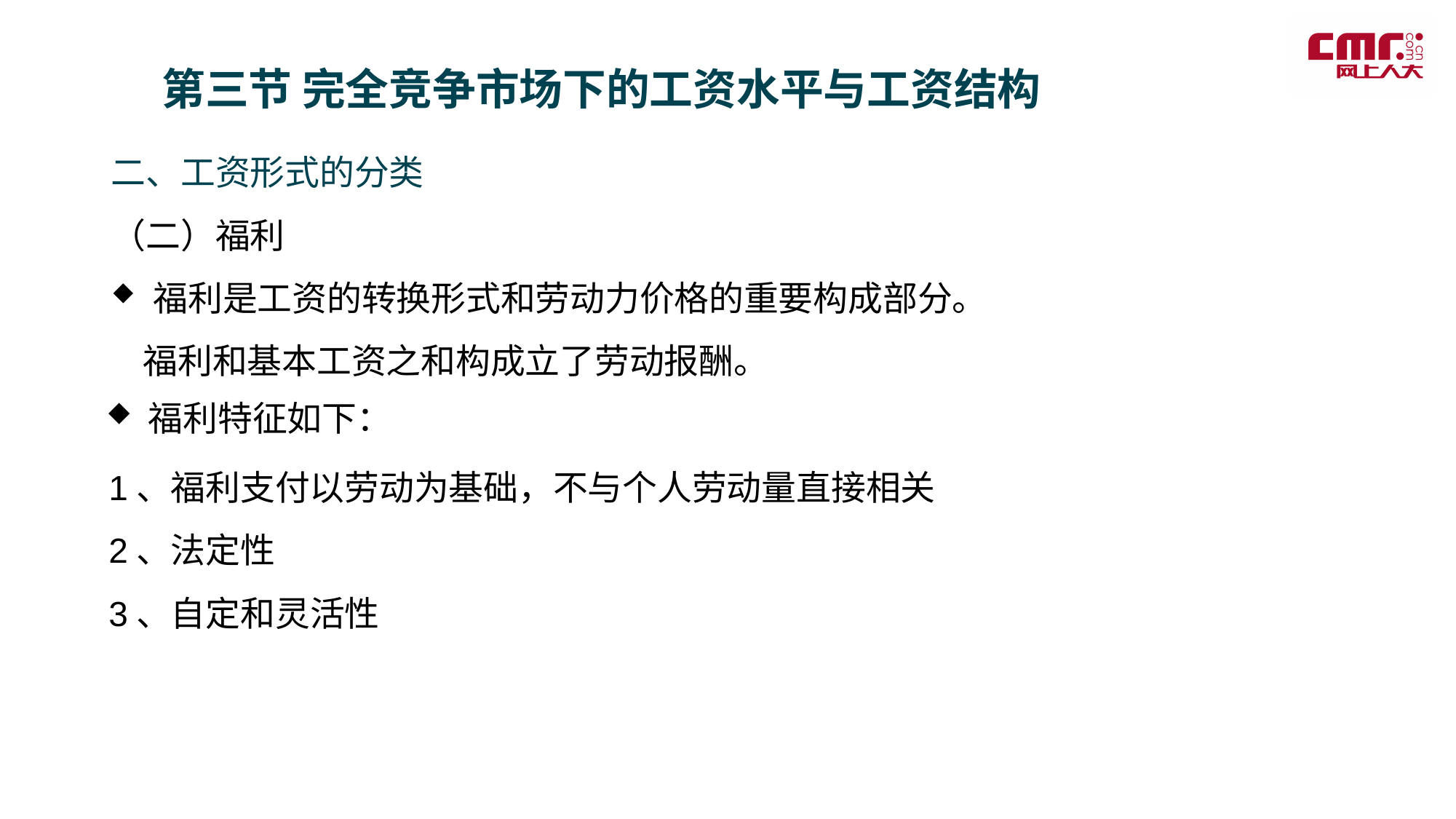

第三节 完全竞争市场下的工资水平与工资结构
二、工资形式的分类
（二）福利
 福利是工资的转换形式和劳动力价格的重要构成部分。
   福利和基本工资之和构成立了劳动报酬。

 福利特征如下：
1、福利支付以劳动为基础，不与个人劳动量直接相关
2、法定性
3、自定和灵活性